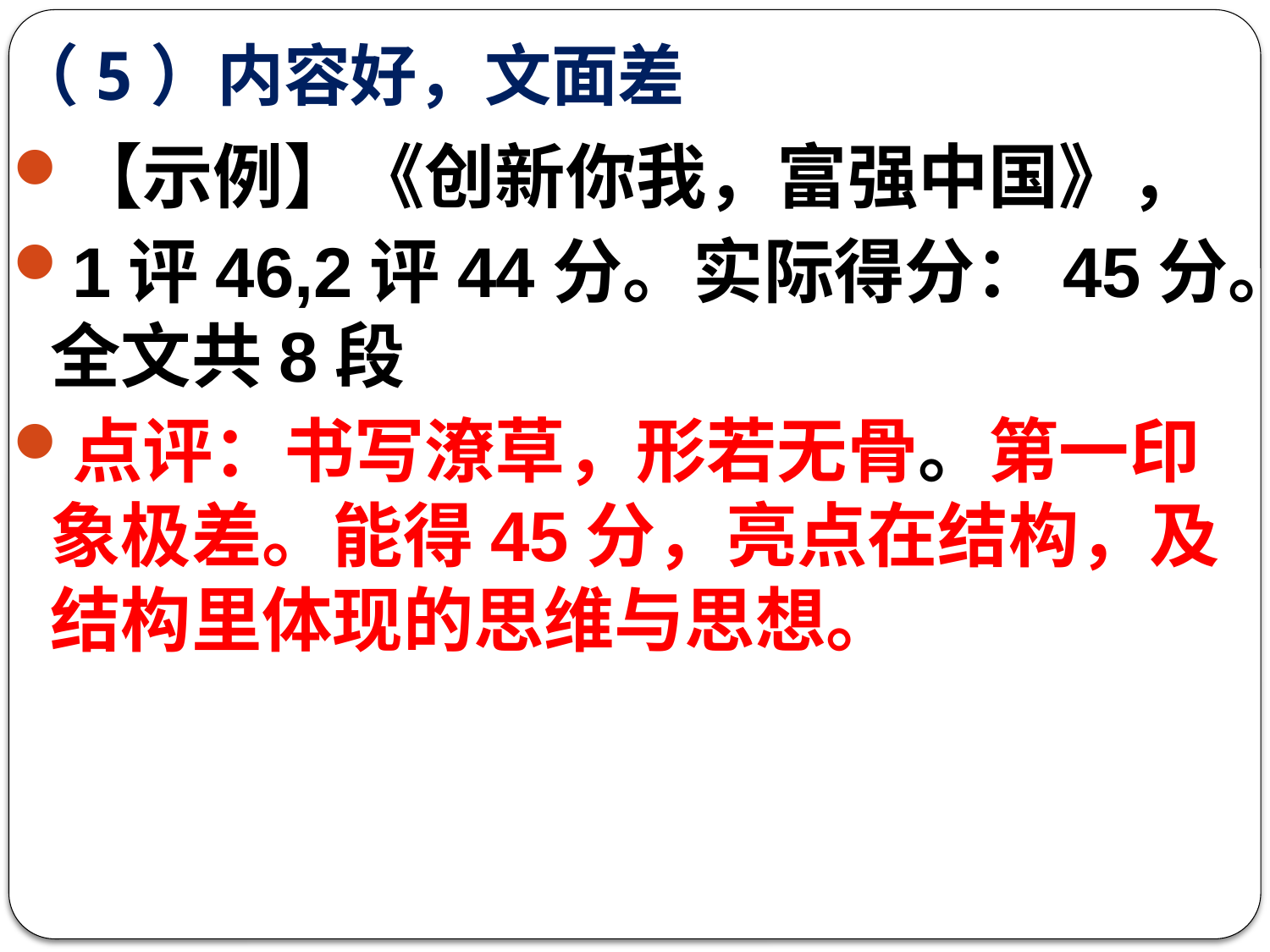

# （5）内容好，文面差
【示例】《创新你我，富强中国》，
1评46,2评44分。实际得分：45分。全文共8段
点评：书写潦草，形若无骨。第一印象极差。能得45分，亮点在结构，及结构里体现的思维与思想。